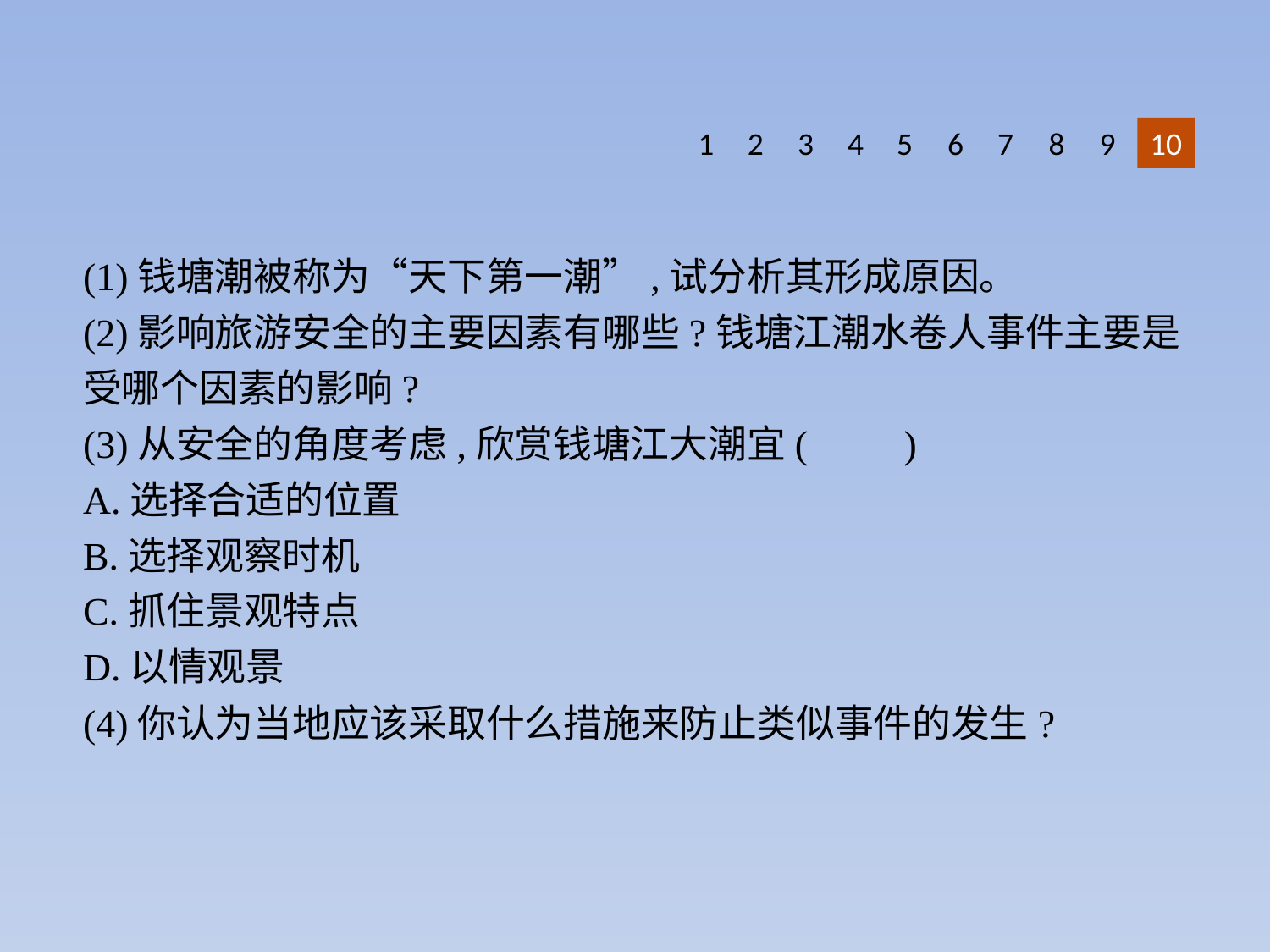

8
9
1
2
3
4
5
6
10
7
(1)钱塘潮被称为“天下第一潮”,试分析其形成原因。
(2)影响旅游安全的主要因素有哪些?钱塘江潮水卷人事件主要是受哪个因素的影响?
(3)从安全的角度考虑,欣赏钱塘江大潮宜(　　)
A.选择合适的位置
B.选择观察时机
C.抓住景观特点
D.以情观景
(4)你认为当地应该采取什么措施来防止类似事件的发生?